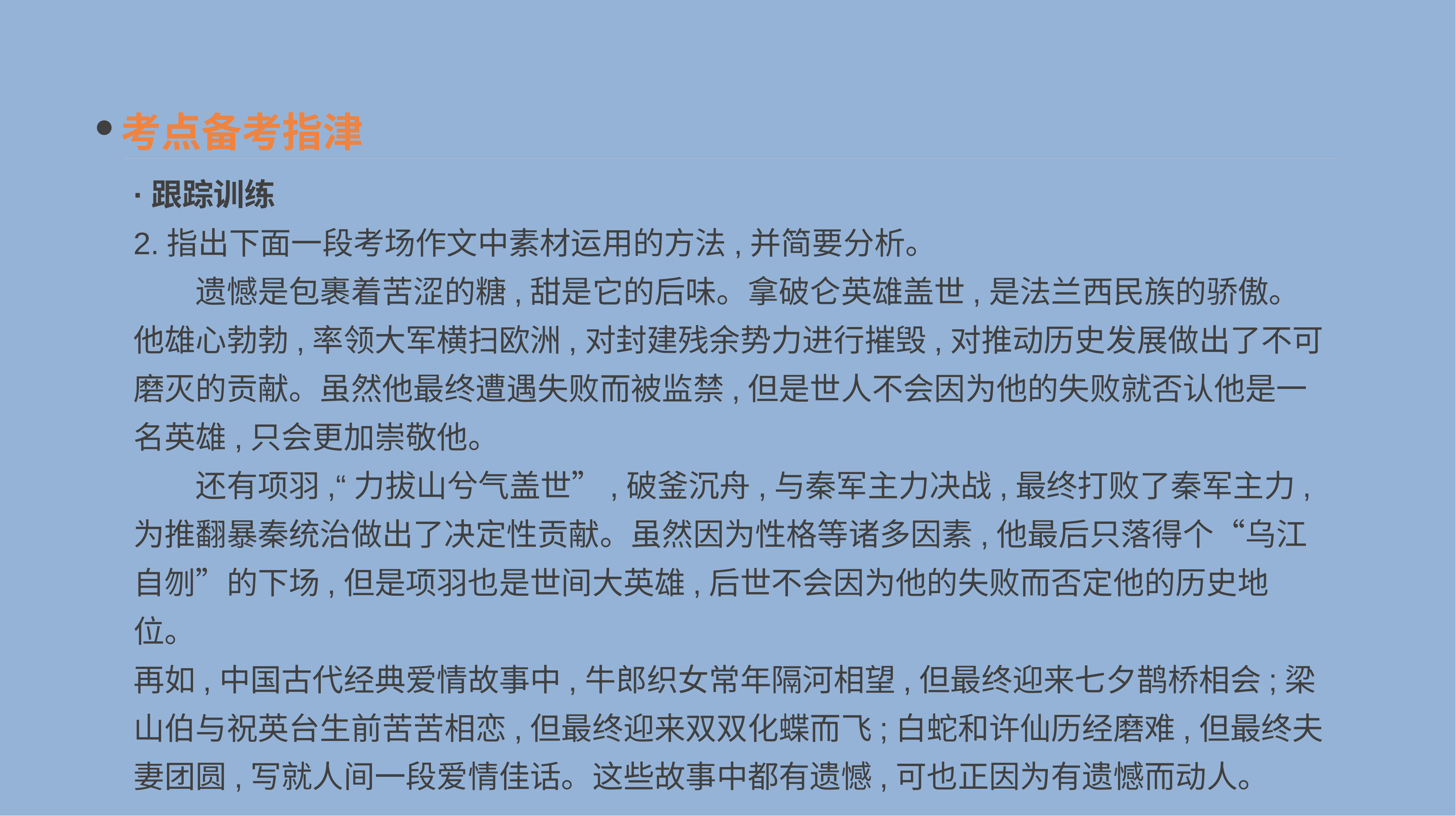

考点备考指津

·跟踪训练
2.指出下面一段考场作文中素材运用的方法,并简要分析。
　　遗憾是包裹着苦涩的糖,甜是它的后味。拿破仑英雄盖世,是法兰西民族的骄傲。他雄心勃勃,率领大军横扫欧洲,对封建残余势力进行摧毁,对推动历史发展做出了不可磨灭的贡献。虽然他最终遭遇失败而被监禁,但是世人不会因为他的失败就否认他是一名英雄,只会更加崇敬他。
　　还有项羽,“力拔山兮气盖世”,破釜沉舟,与秦军主力决战,最终打败了秦军主力,为推翻暴秦统治做出了决定性贡献。虽然因为性格等诸多因素,他最后只落得个“乌江自刎”的下场,但是项羽也是世间大英雄,后世不会因为他的失败而否定他的历史地位。
再如,中国古代经典爱情故事中,牛郎织女常年隔河相望,但最终迎来七夕鹊桥相会;梁山伯与祝英台生前苦苦相恋,但最终迎来双双化蝶而飞;白蛇和许仙历经磨难,但最终夫妻团圆,写就人间一段爱情佳话。这些故事中都有遗憾,可也正因为有遗憾而动人。
_____________________________________________________________________________________